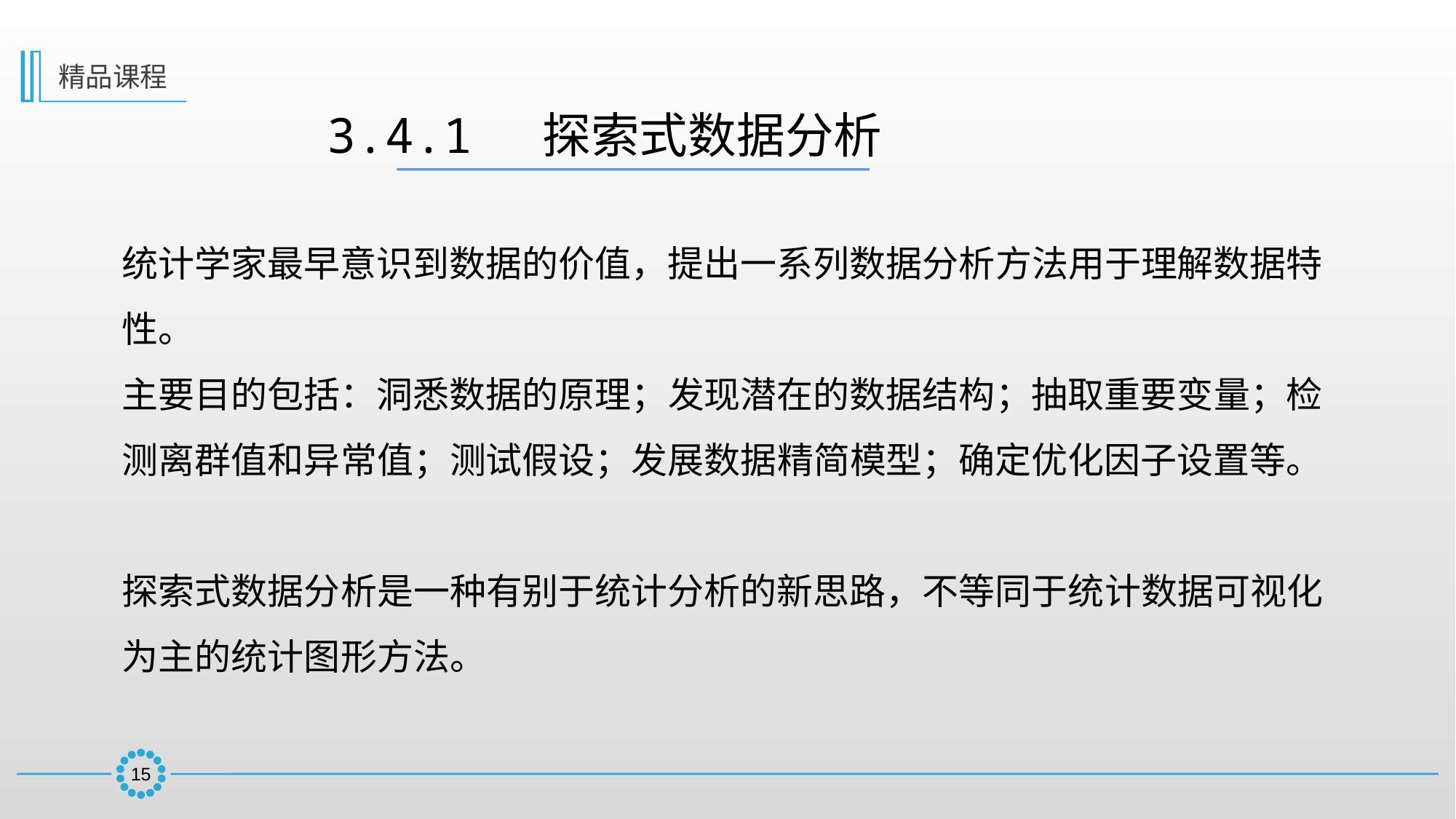

精品课程
3.4.1  探索式数据分析

统计学家最早意识到数据的价值，提出一系列数据分析方法用于理解数据特性。
主要目的包括：洞悉数据的原理；发现潜在的数据结构；抽取重要变量；检测离群值和异常值；测试假设；发展数据精简模型；确定优化因子设置等。

探索式数据分析是一种有别于统计分析的新思路，不等同于统计数据可视化为主的统计图形方法。

15